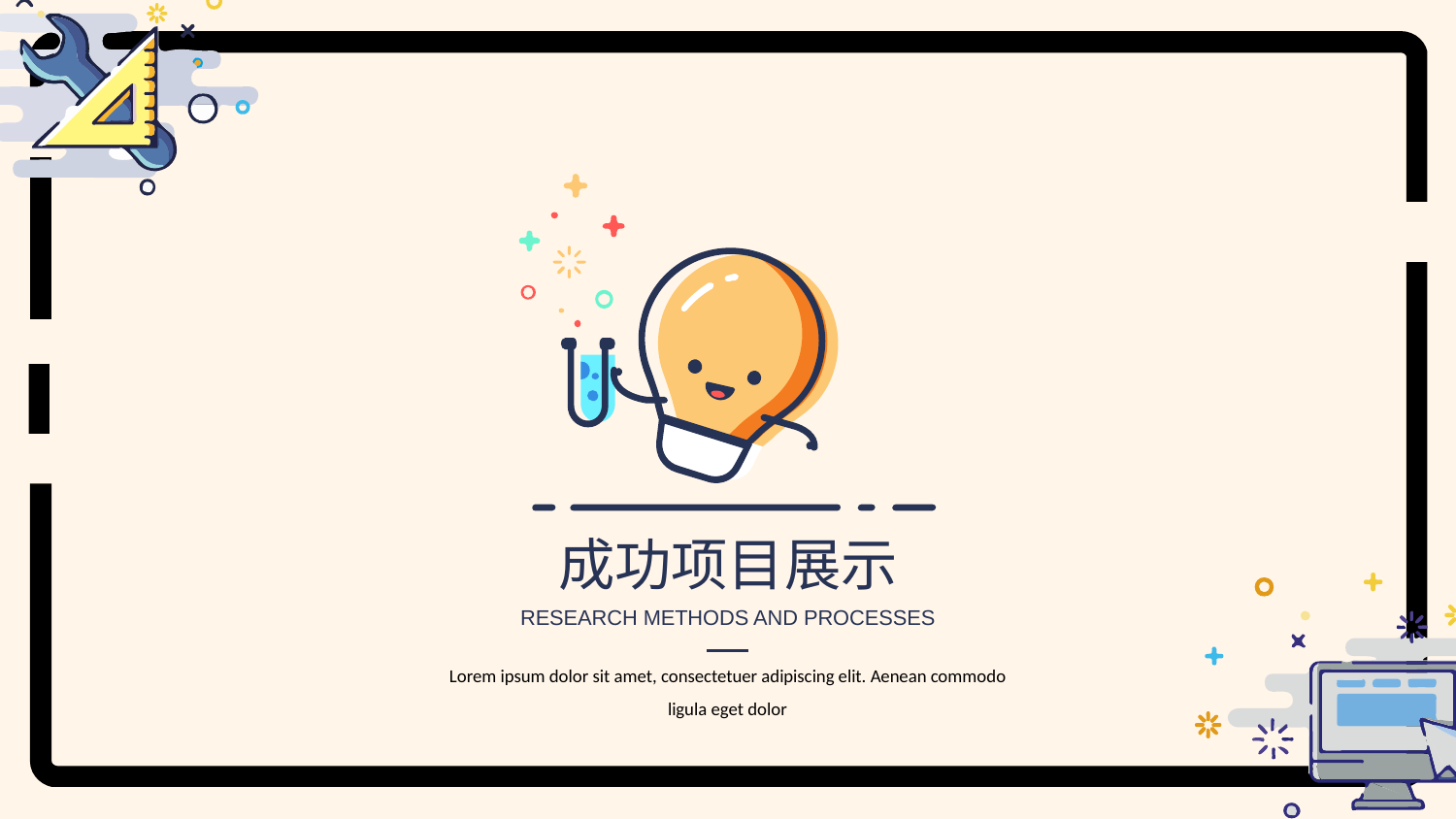

成功项目展示
RESEARCH METHODS AND PROCESSES
Lorem ipsum dolor sit amet, consectetuer adipiscing elit. Aenean commodo ligula eget dolor